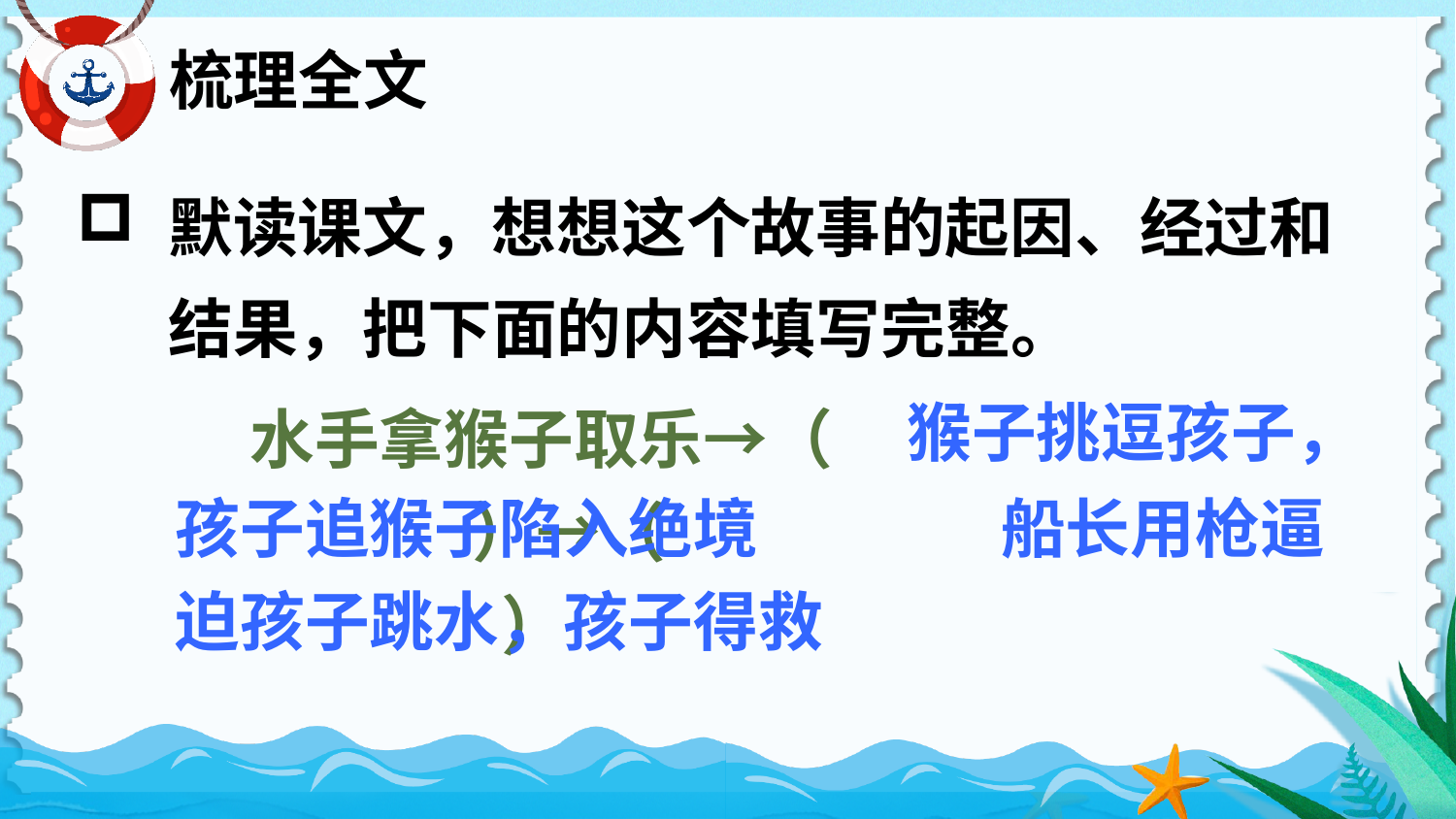

梳理全文
默读课文，想想这个故事的起因、经过和结果，把下面的内容填写完整。
猴子挑逗孩子，
    水手拿猴子取乐→（
                   ）→（
                     ）
孩子追猴子陷入绝境
船长用枪逼
迫孩子跳水，孩子得救